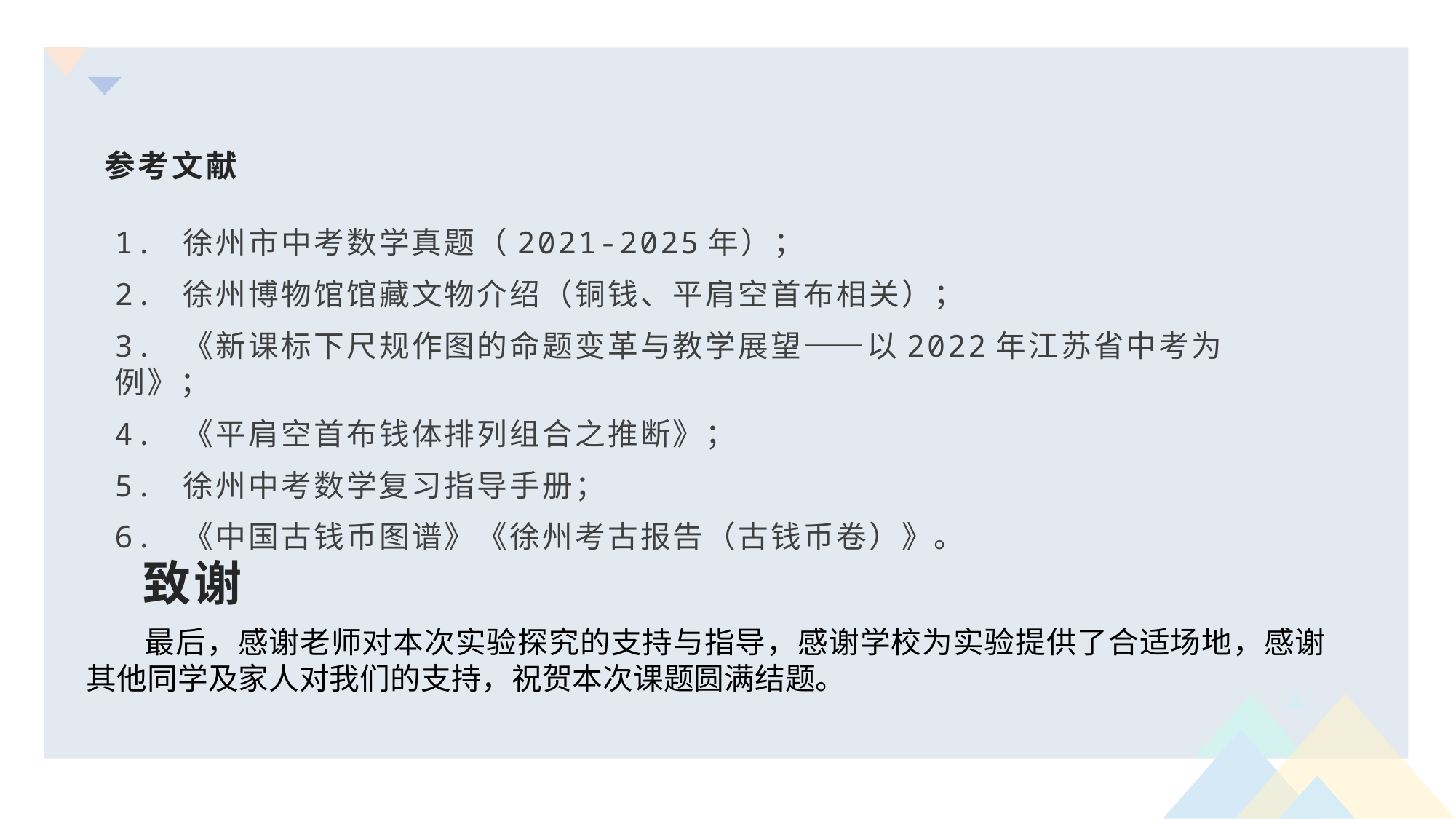

# 参考文献
1. 徐州市中考数学真题（2021-2025年）；
2. 徐州博物馆馆藏文物介绍（铜钱、平肩空首布相关）；
3. 《新课标下尺规作图的命题变革与教学展望——以2022年江苏省中考为例》；
4. 《平肩空首布钱体排列组合之推断》；
5. 徐州中考数学复习指导手册；
6. 《中国古钱币图谱》《徐州考古报告（古钱币卷）》。
   致谢
 最后，感谢老师对本次实验探究的支持与指导，感谢学校为实验提供了合适场地，感谢其他同学及家人对我们的支持，祝贺本次课题圆满结题。